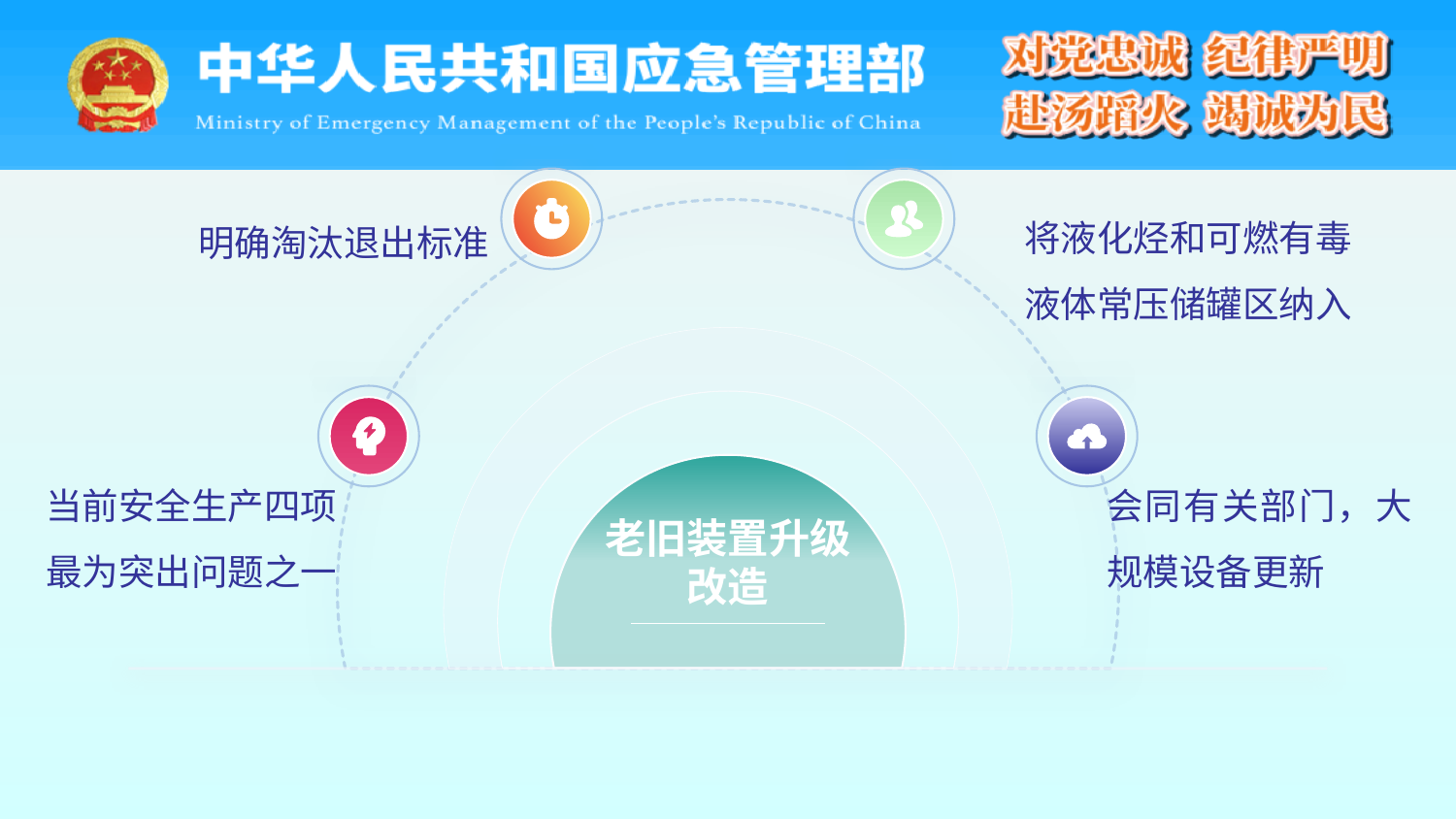

将液化烃和可燃有毒液体常压储罐区纳入

明确淘汰退出标准

老旧装置升级
改造
会同有关部门，大规模设备更新
当前安全生产四项
最为突出问题之一
64